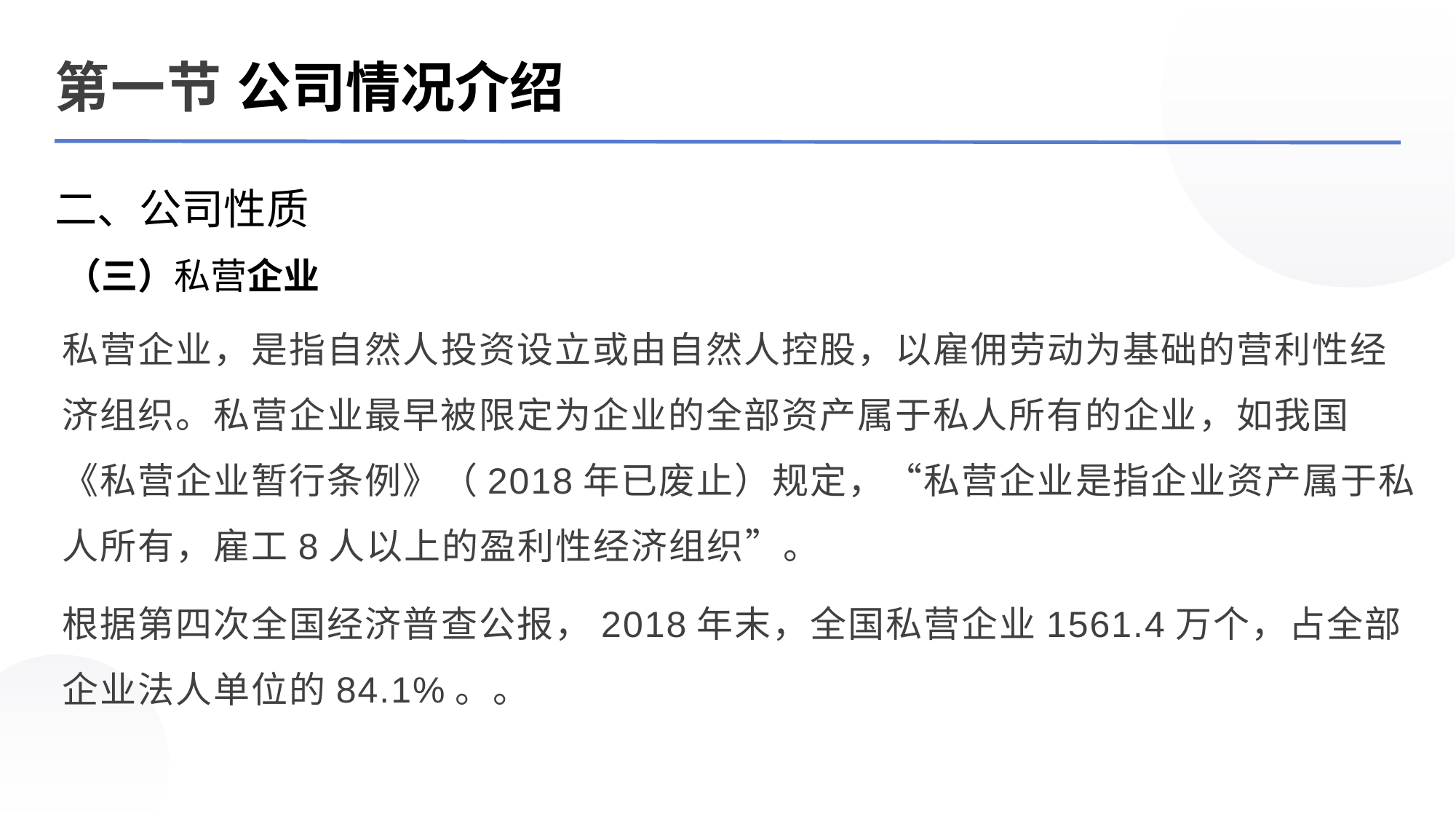

第一节 公司情况介绍
二、公司性质
（三）私营企业
私营企业，是指自然人投资设立或由自然人控股，以雇佣劳动为基础的营利性经济组织。私营企业最早被限定为企业的全部资产属于私人所有的企业，如我国《私营企业暂行条例》（2018年已废止）规定，“私营企业是指企业资产属于私人所有，雇工8人以上的盈利性经济组织”。
根据第四次全国经济普查公报，2018年末，全国私营企业1561.4万个，占全部企业法人单位的84.1%。。

9